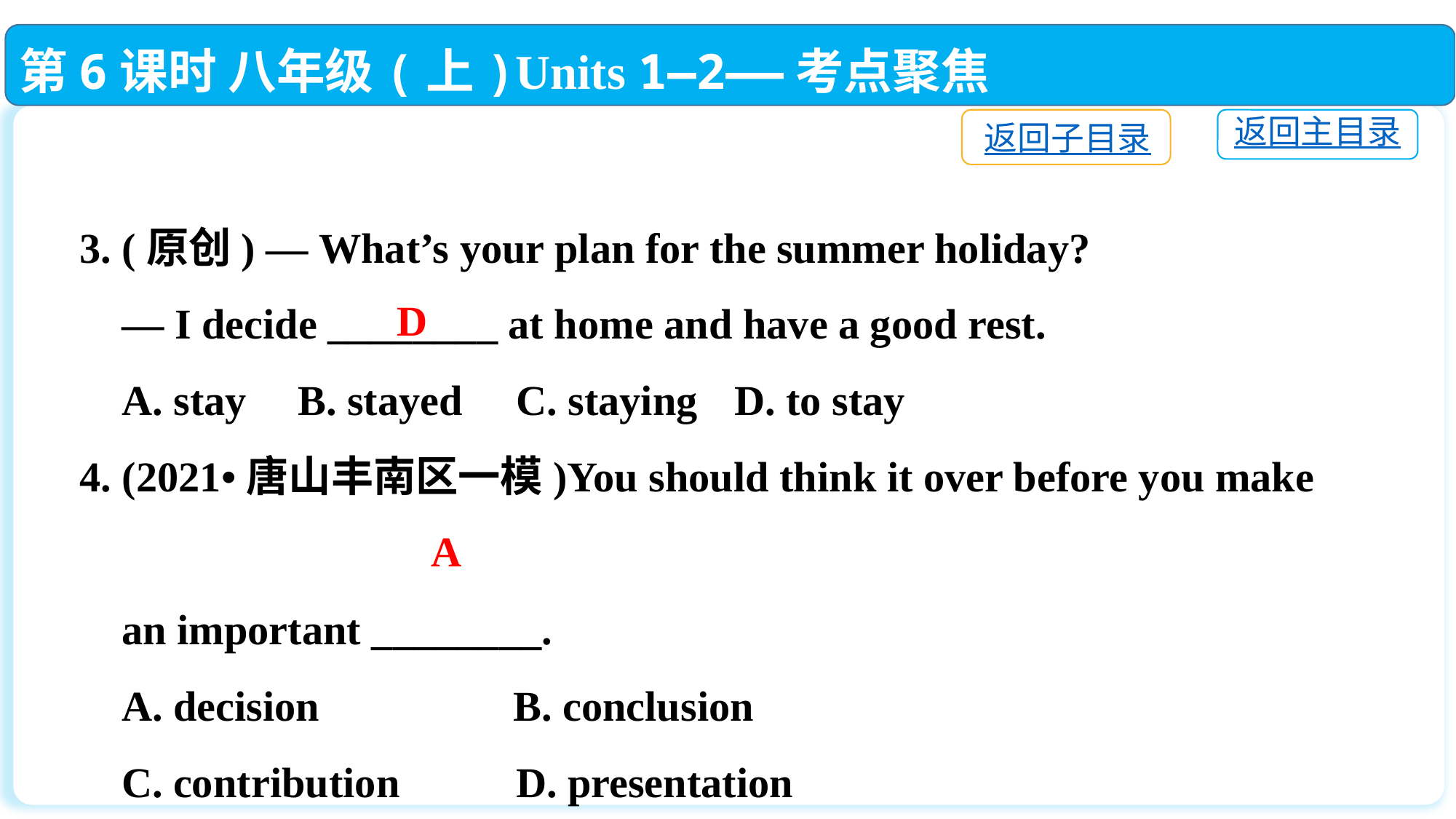

第6课时 八年级(上)Units 1—2——考点聚焦

返回子目录
返回主目录
3. (原创) — What’s your plan for the summer holiday?
    — I decide ________ at home and have a good rest.
    A. stay	B. stayed	C. staying	D. to stay
4. (2021•唐山丰南区一模)You should think it over before you make
    an important ________.
    A. decision　	          B. conclusion
    C. contribution 	D. presentation
D
A